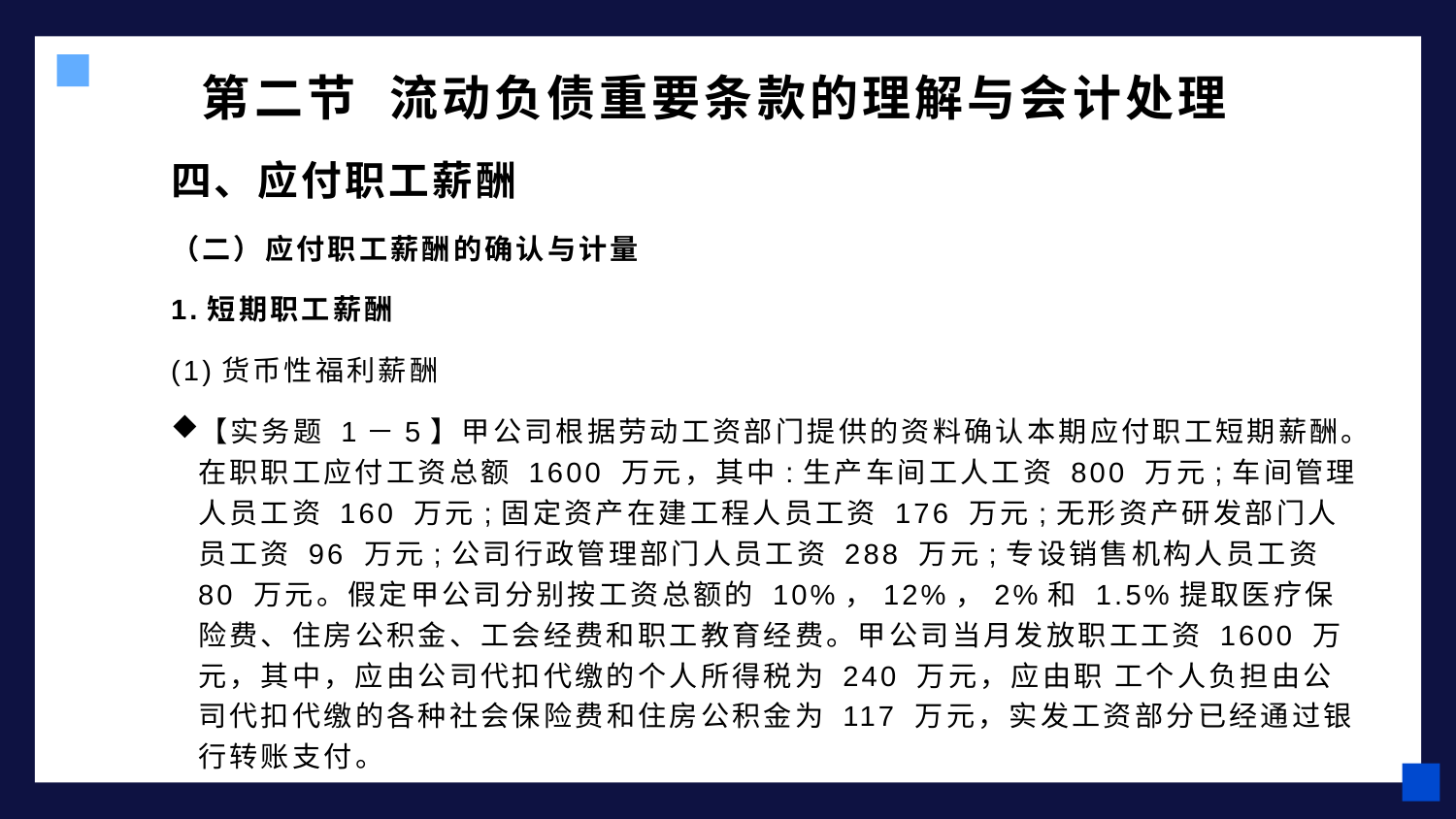

# 第二节  流动负债重要条款的理解与会计处理
四、应付职工薪酬
（二）应付职工薪酬的确认与计量
1.短期职工薪酬
(1)货币性福利薪酬
【实务题 1－5】甲公司根据劳动工资部门提供的资料确认本期应付职工短期薪酬。在职职工应付工资总额 1600 万元，其中:生产车间工人工资 800 万元;车间管理人员工资 160 万元;固定资产在建工程人员工资 176 万元;无形资产研发部门人员工资 96 万元;公司行政管理部门人员工资 288 万元;专设销售机构人员工资 80 万元。假定甲公司分别按工资总额的 10%，12%，2%和 1.5%提取医疗保险费、住房公积金、工会经费和职工教育经费。甲公司当月发放职工工资 1600 万元，其中，应由公司代扣代缴的个人所得税为 240 万元，应由职 工个人负担由公司代扣代缴的各种社会保险费和住房公积金为 117 万元，实发工资部分已经通过银行转账支付。